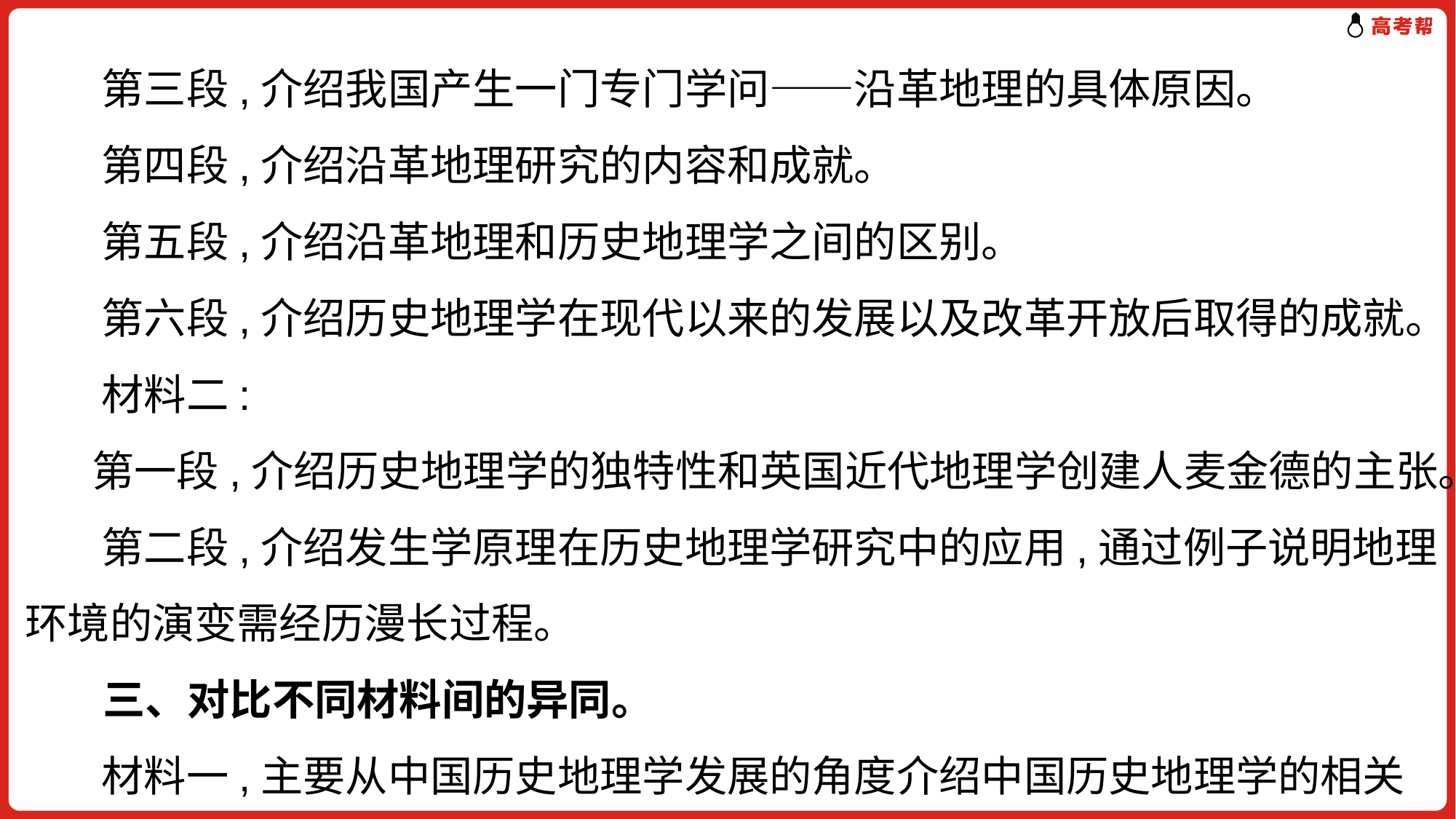

第三段,介绍我国产生一门专门学问——沿革地理的具体原因。
       第四段,介绍沿革地理研究的内容和成就。
       第五段,介绍沿革地理和历史地理学之间的区别。
       第六段,介绍历史地理学在现代以来的发展以及改革开放后取得的成就。
       材料二:
      第一段,介绍历史地理学的独特性和英国近代地理学创建人麦金德的主张。
       第二段,介绍发生学原理在历史地理学研究中的应用,通过例子说明地理环境的演变需经历漫长过程。
       三、对比不同材料间的异同。
       材料一,主要从中国历史地理学发展的角度介绍中国历史地理学的相关内